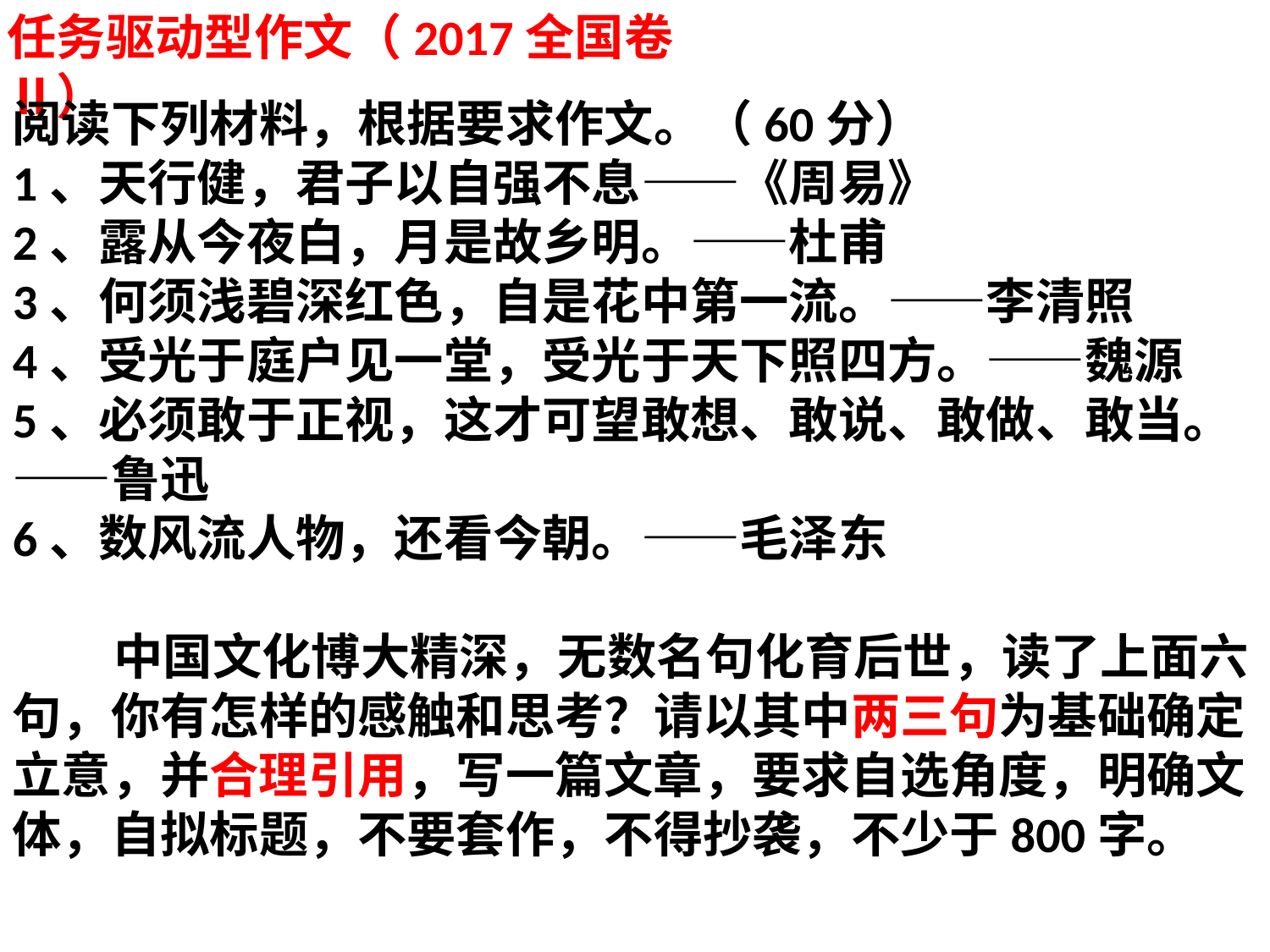

任务驱动型作文（2017全国卷Ⅱ）
阅读下列材料，根据要求作文。（60分）
1、天行健，君子以自强不息——《周易》
2、露从今夜白，月是故乡明。——杜甫
3、何须浅碧深红色，自是花中第一流。——李清照
4、受光于庭户见一堂，受光于天下照四方。——魏源
5、必须敢于正视，这才可望敢想、敢说、敢做、敢当。——鲁迅
6、数风流人物，还看今朝。——毛泽东

        中国文化博大精深，无数名句化育后世，读了上面六句，你有怎样的感触和思考？请以其中两三句为基础确定立意，并合理引用，写一篇文章，要求自选角度，明确文体，自拟标题，不要套作，不得抄袭，不少于800字。